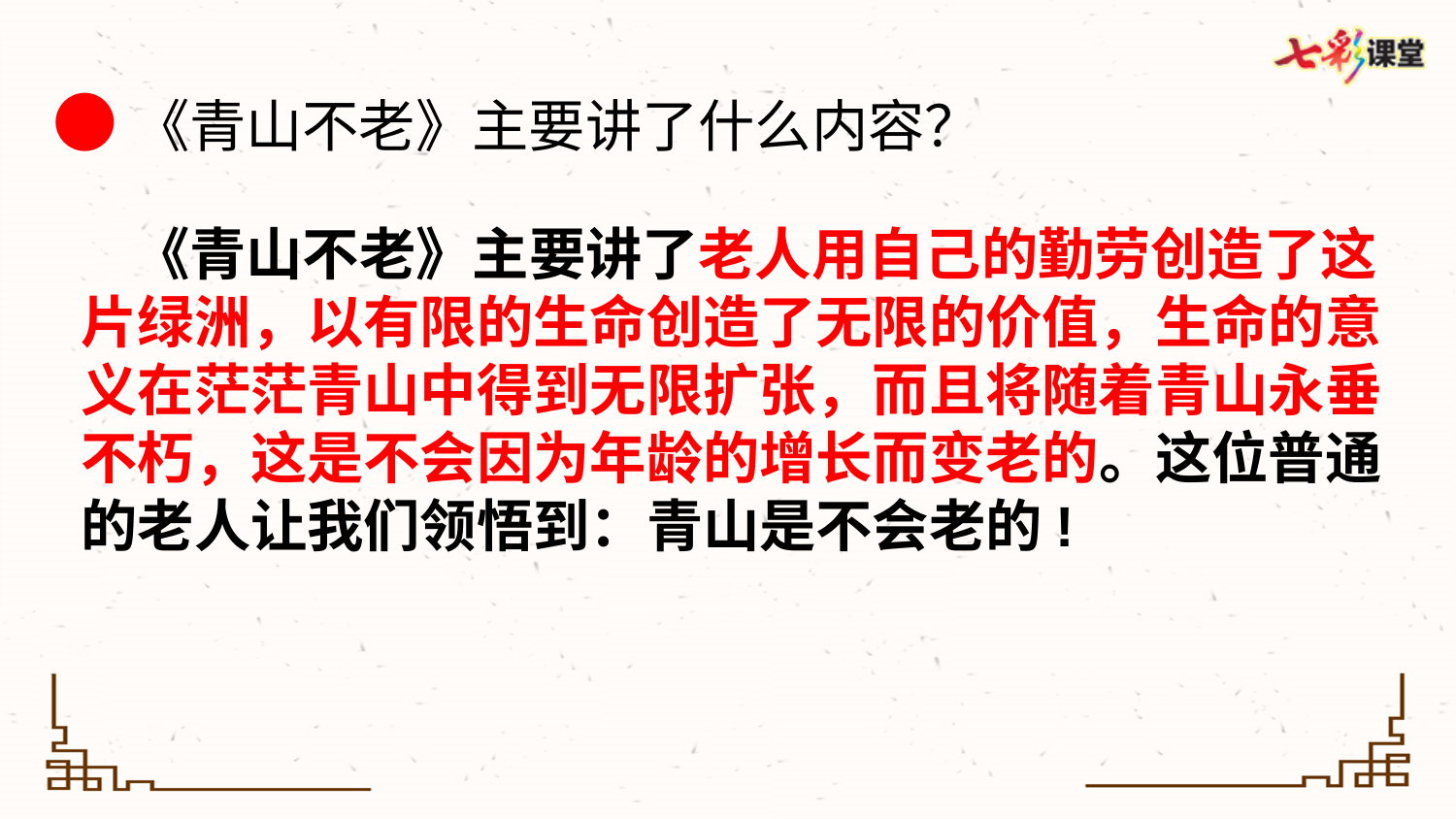

●《青山不老》主要讲了什么内容？
   《青山不老》主要讲了老人用自己的勤劳创造了这片绿洲，以有限的生命创造了无限的价值，生命的意义在茫茫青山中得到无限扩张，而且将随着青山永垂不朽，这是不会因为年龄的增长而变老的。这位普通的老人让我们领悟到：青山是不会老的!